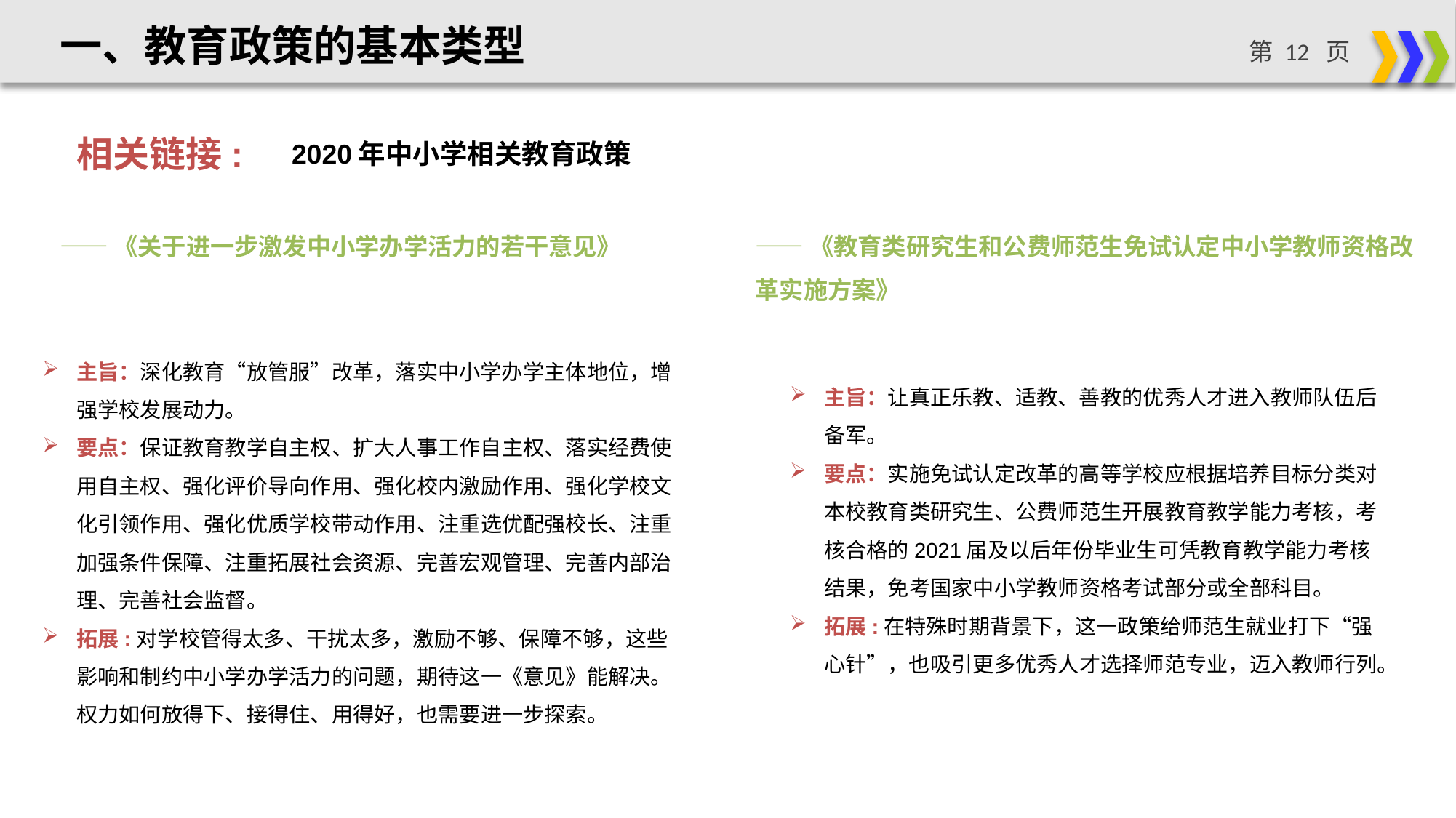

一、教育政策的基本类型
相关链接:
2020年中小学相关教育政策
——《关于进一步激发中小学办学活力的若干意见》
——《教育类研究生和公费师范生免试认定中小学教师资格改革实施方案》
主旨：深化教育“放管服”改革，落实中小学办学主体地位，增强学校发展动力。
要点：保证教育教学自主权、扩大人事工作自主权、落实经费使用自主权、强化评价导向作用、强化校内激励作用、强化学校文化引领作用、强化优质学校带动作用、注重选优配强校长、注重加强条件保障、注重拓展社会资源、完善宏观管理、完善内部治理、完善社会监督。
拓展:对学校管得太多、干扰太多，激励不够、保障不够，这些影响和制约中小学办学活力的问题，期待这一《意见》能解决。权力如何放得下、接得住、用得好，也需要进一步探索。
主旨：让真正乐教、适教、善教的优秀人才进入教师队伍后备军。
要点：实施免试认定改革的高等学校应根据培养目标分类对本校教育类研究生、公费师范生开展教育教学能力考核，考核合格的2021届及以后年份毕业生可凭教育教学能力考核结果，免考国家中小学教师资格考试部分或全部科目。
拓展:在特殊时期背景下，这一政策给师范生就业打下“强心针”，也吸引更多优秀人才选择师范专业，迈入教师行列。